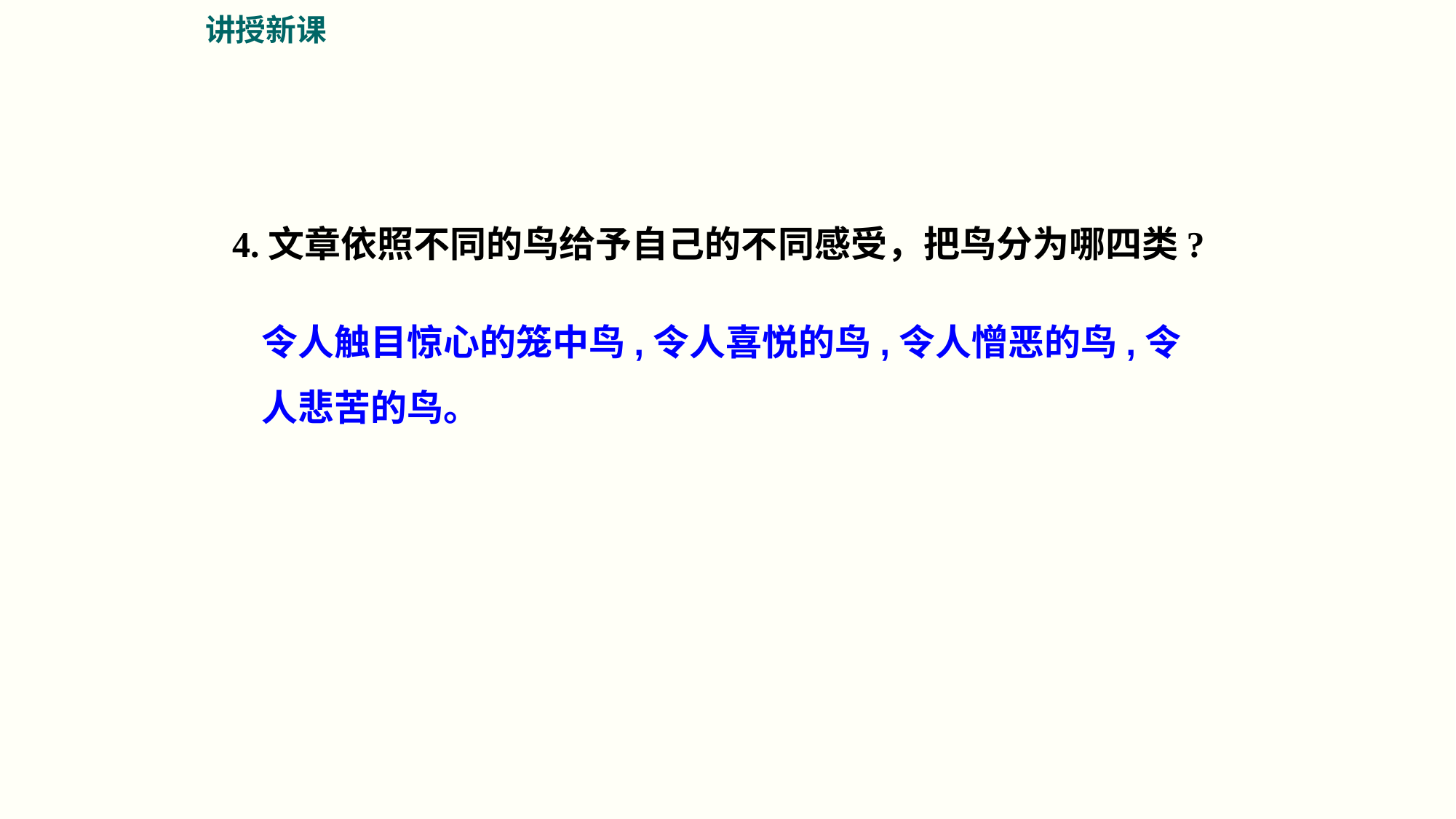

讲授新课
4.文章依照不同的鸟给予自己的不同感受，把鸟分为哪四类?
令人触目惊心的笼中鸟,令人喜悦的鸟,令人憎恶的鸟,令人悲苦的鸟。